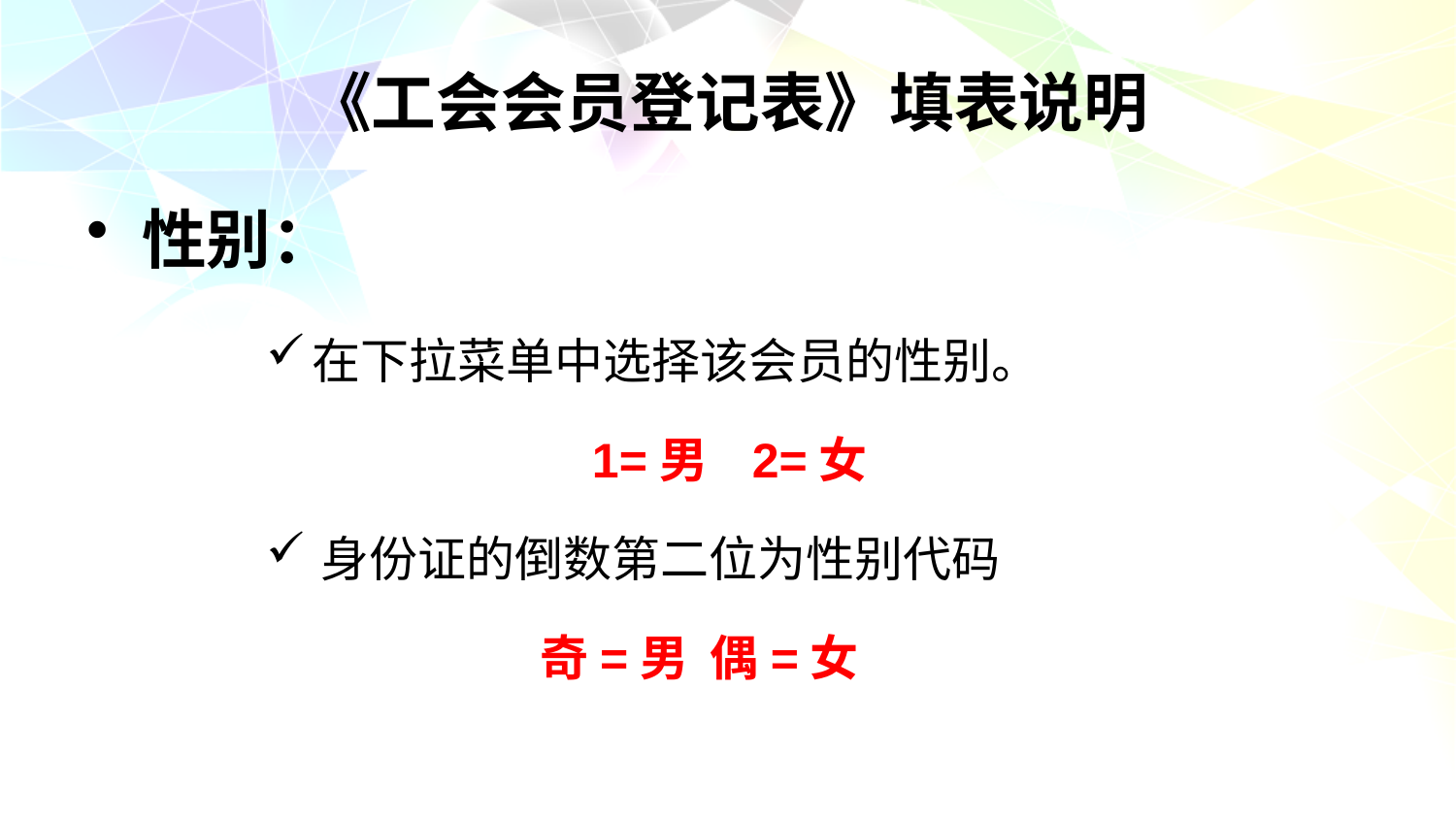

# 《工会会员登记表》填表说明
性别：
在下拉菜单中选择该会员的性别。
                        1=男   2=女
身份证的倒数第二位为性别代码
                        奇=男  偶=女